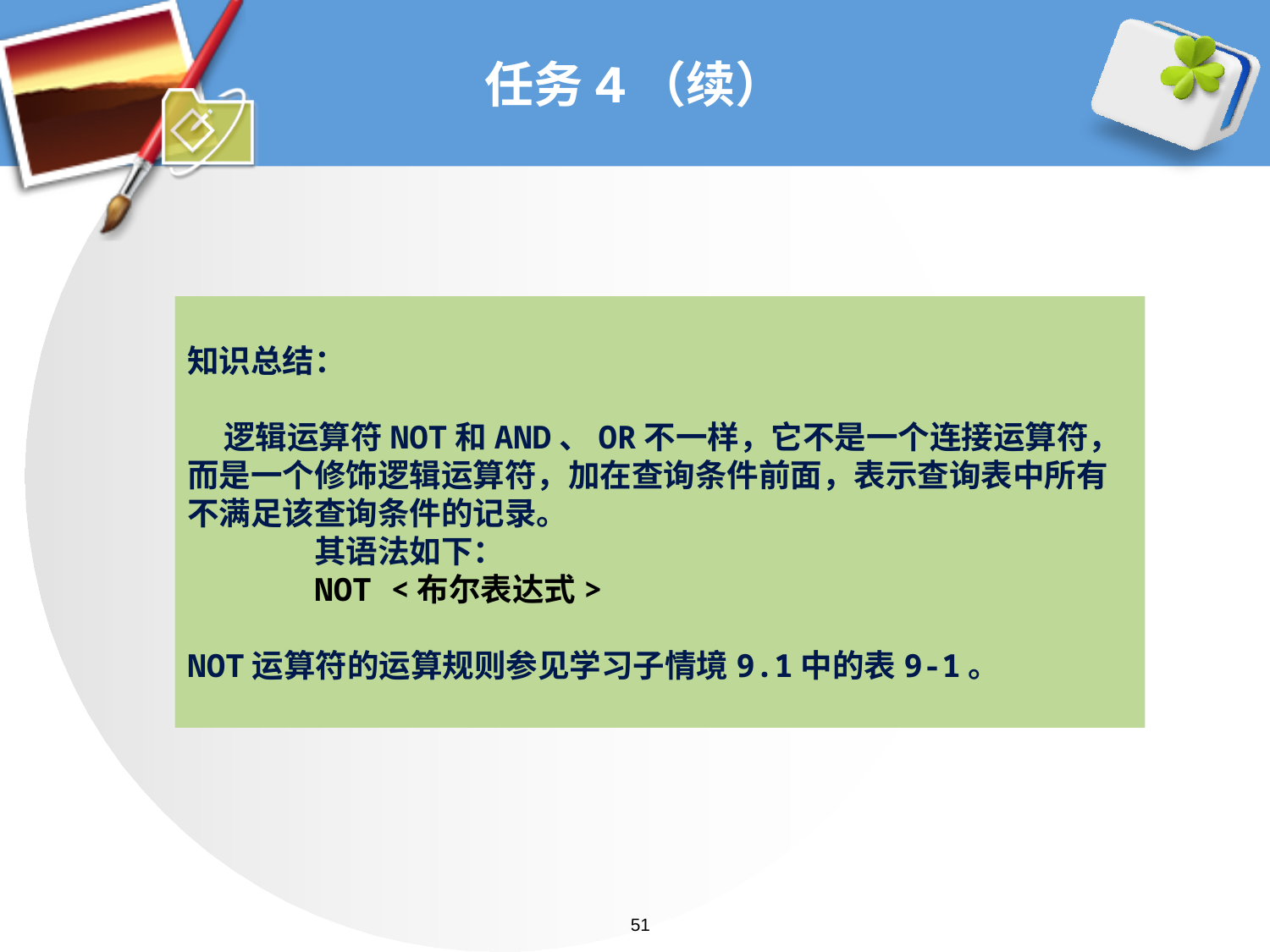

# 任务4（续）

知识总结：

    逻辑运算符NOT和AND、OR不一样，它不是一个连接运算符，而是一个修饰逻辑运算符，加在查询条件前面，表示查询表中所有不满足该查询条件的记录。
	其语法如下：
	NOT <布尔表达式>

NOT运算符的运算规则参见学习子情境9.1中的表9-1。

51